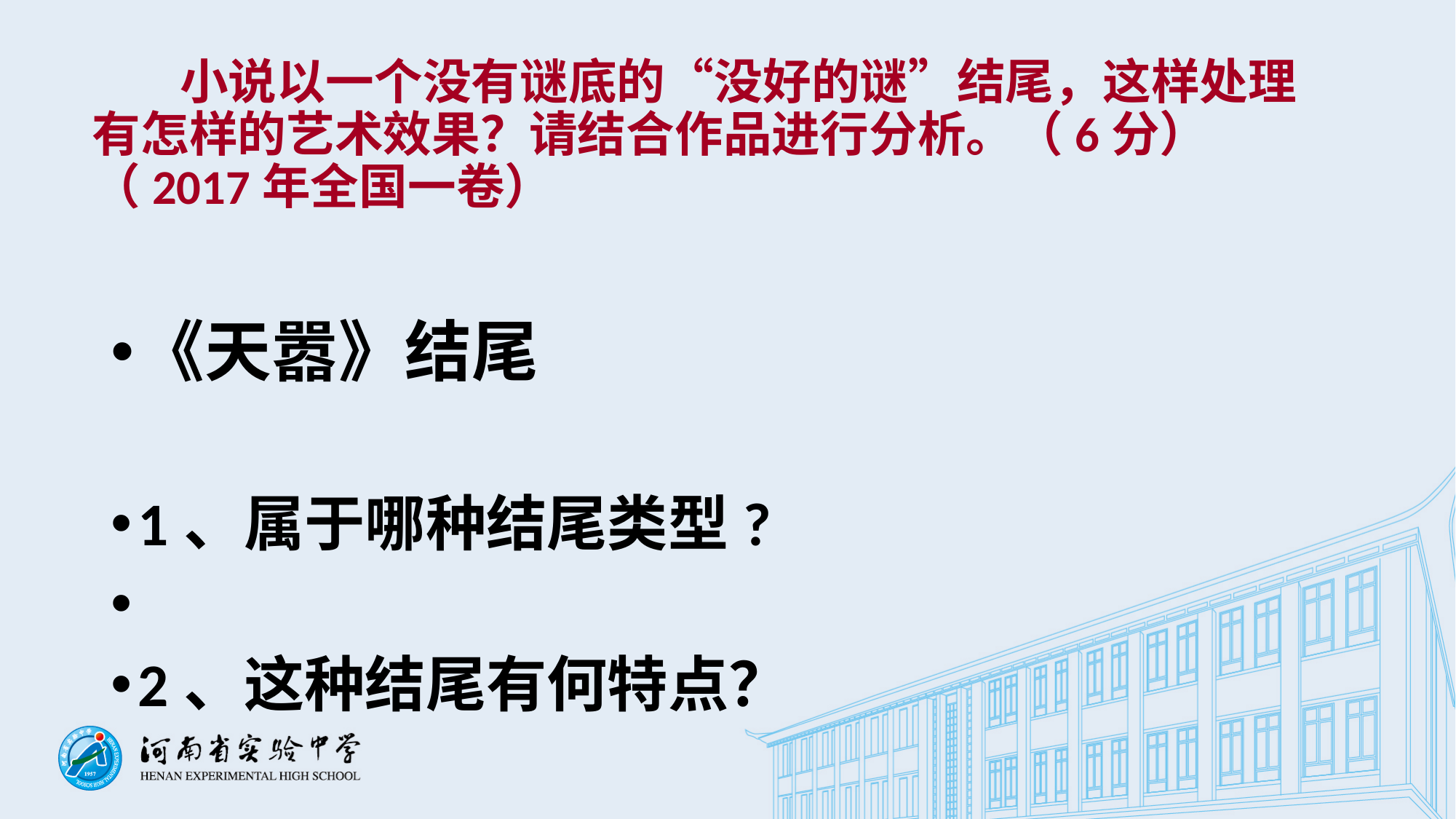

小说以一个没有谜底的“没好的谜”结尾，这样处理有怎样的艺术效果？请结合作品进行分析。（6分）        （2017年全国一卷）

《天嚣》结尾

1、属于哪种结尾类型?

2、这种结尾有何特点？